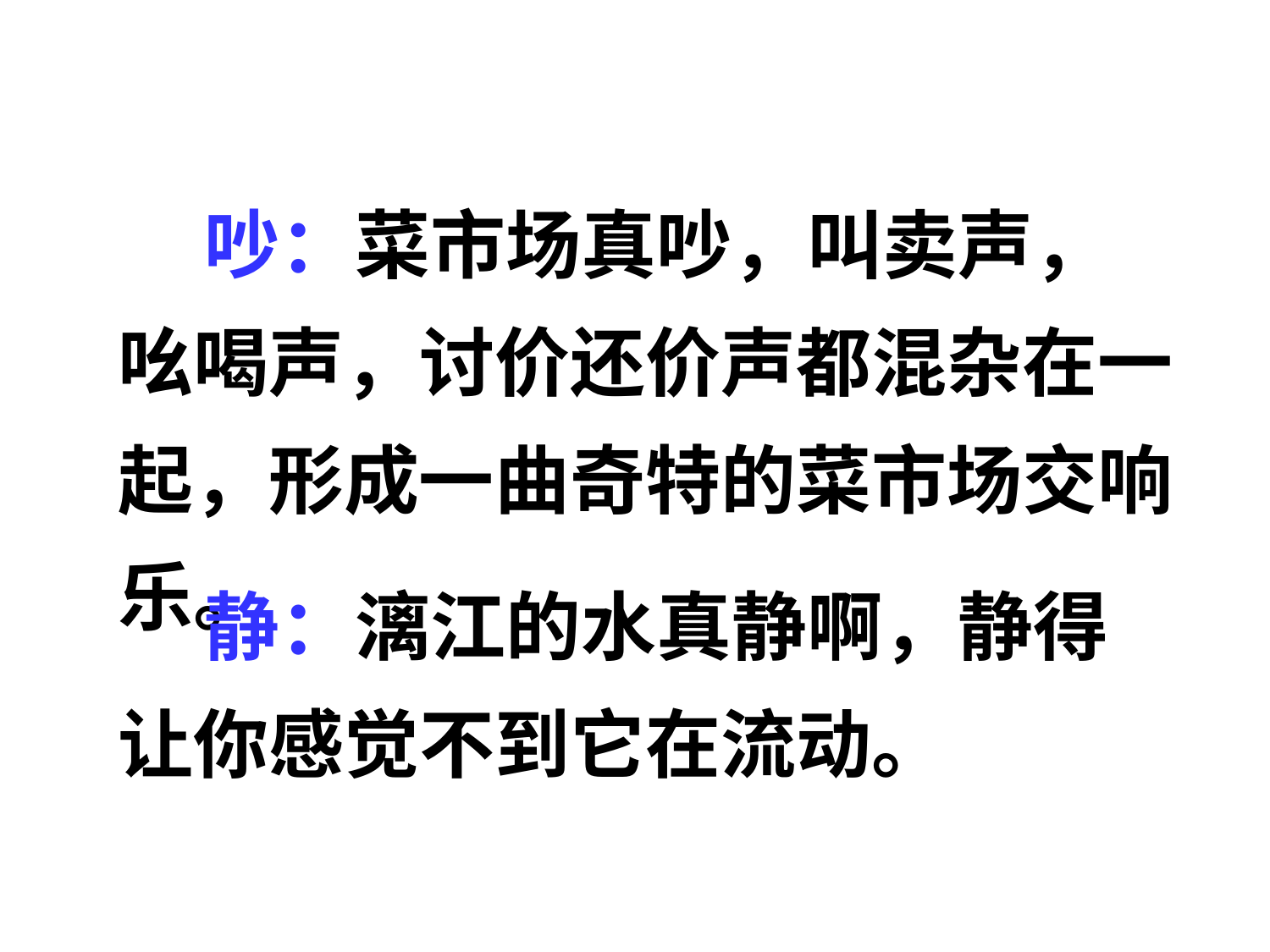

吵：菜市场真吵，叫卖声，吆喝声，讨价还价声都混杂在一起，形成一曲奇特的菜市场交响乐。
    静：漓江的水真静啊，静得让你感觉不到它在流动。